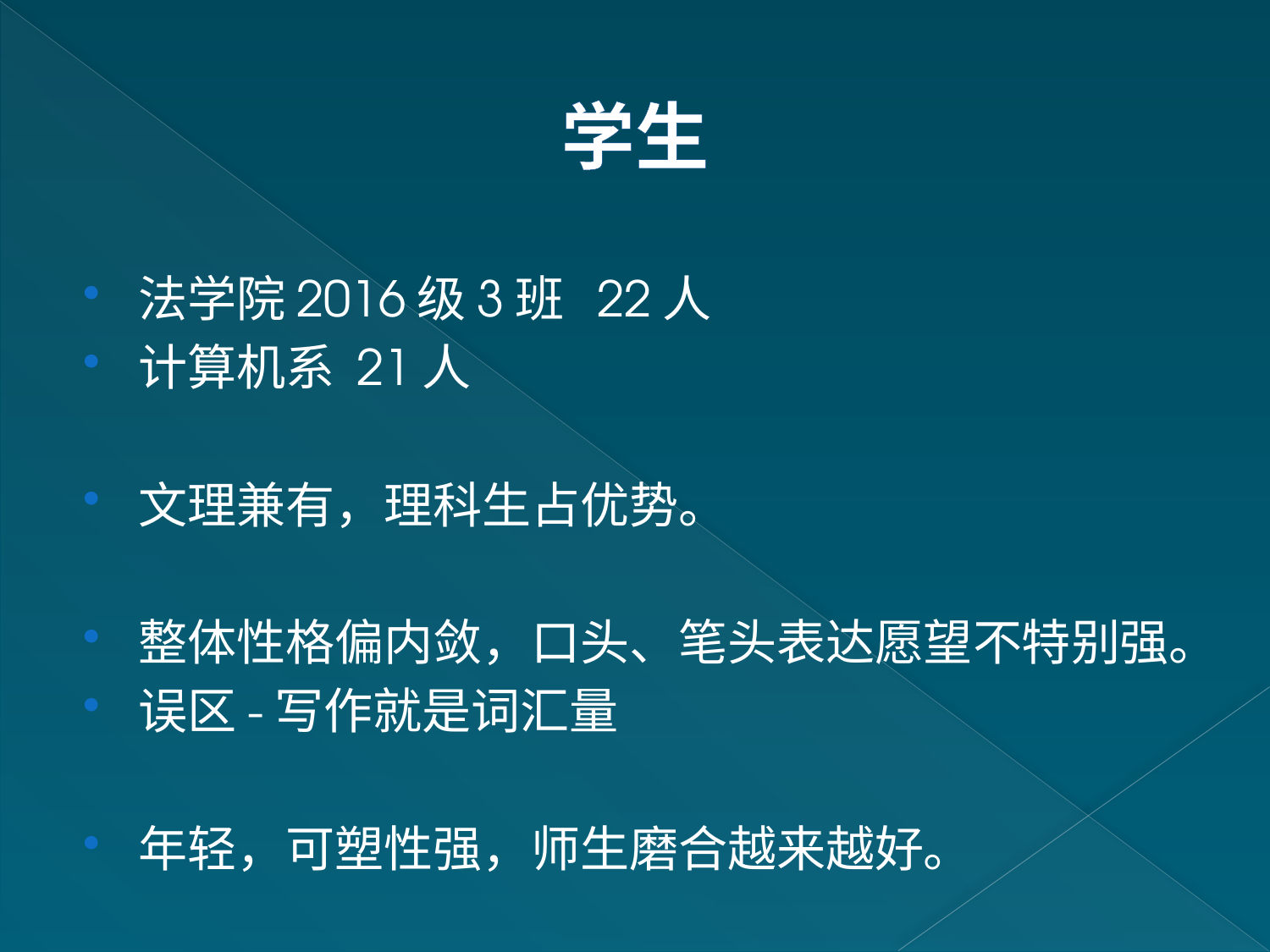

# 学生
法学院2016级3班  22人
计算机系 21人

文理兼有，理科生占优势。

整体性格偏内敛，口头、笔头表达愿望不特别强。
误区-写作就是词汇量

年轻，可塑性强，师生磨合越来越好。